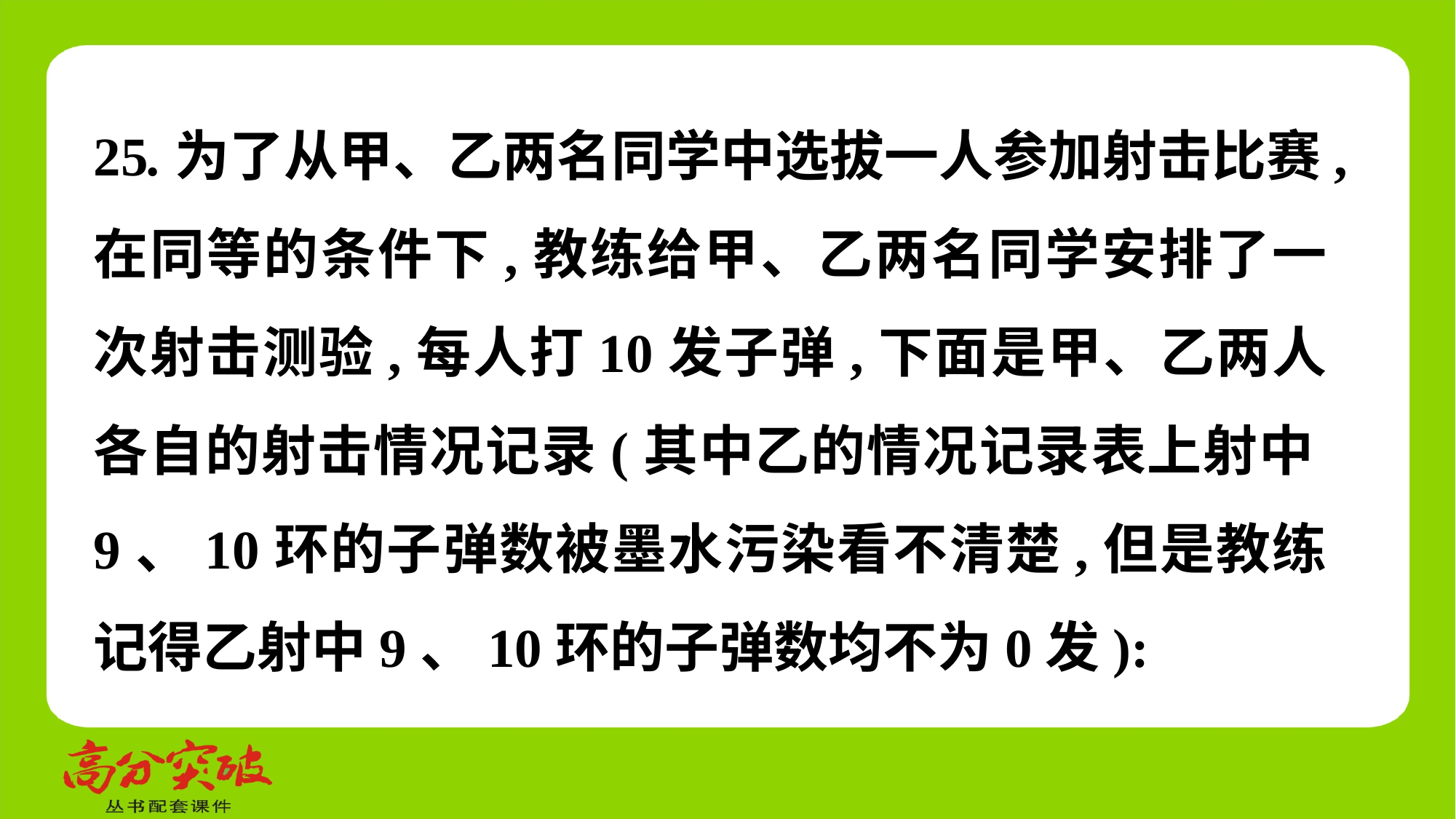

25.为了从甲、乙两名同学中选拔一人参加射击比赛,在同等的条件下,教练给甲、乙两名同学安排了一次射击测验,每人打10发子弹,下面是甲、乙两人各自的射击情况记录(其中乙的情况记录表上射中9、10环的子弹数被墨水污染看不清楚,但是教练记得乙射中9、10环的子弹数均不为0发):